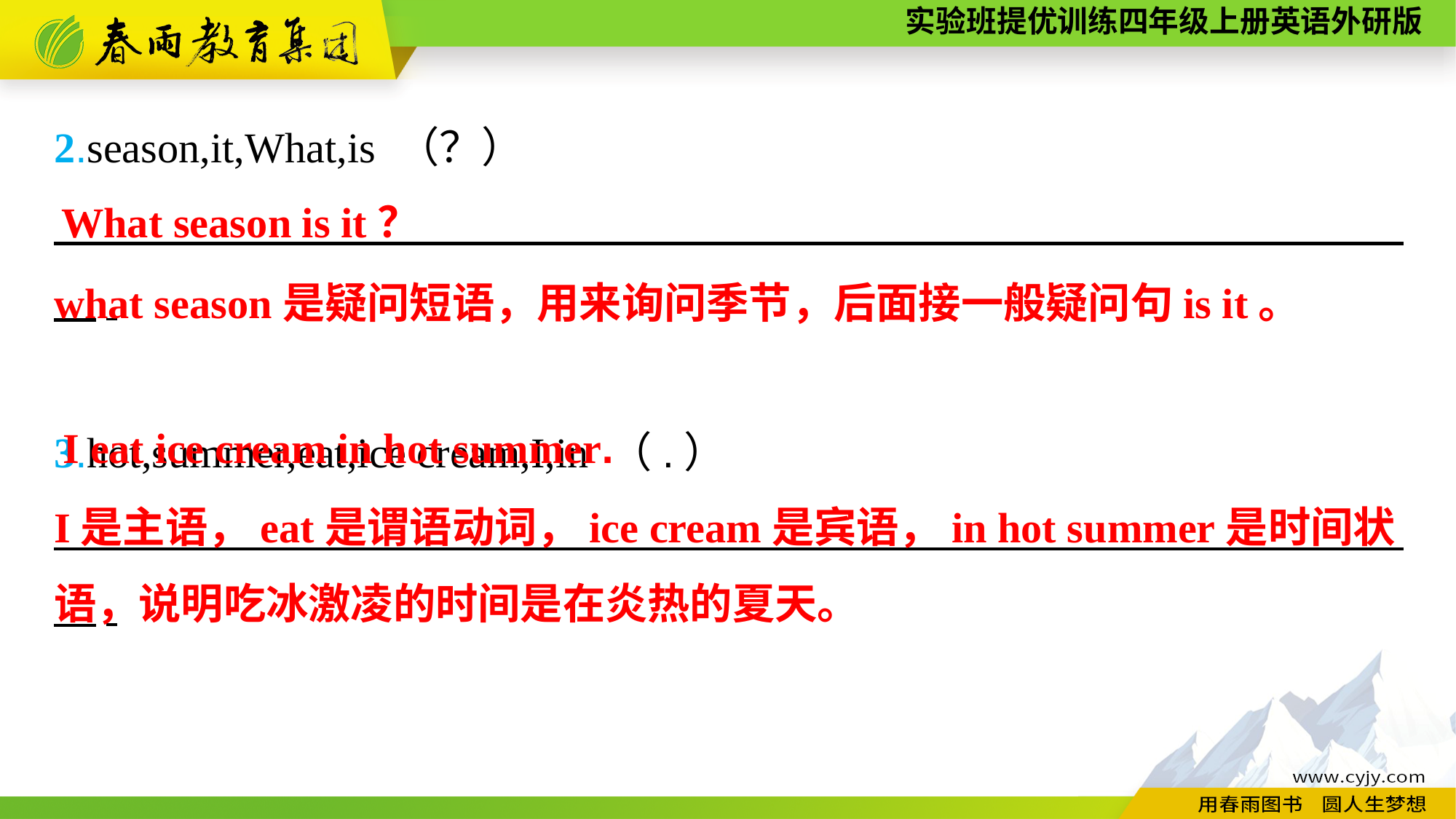

2.season,it,What,is （？）
　　　　　　　　　　　　　　　　　　　　　　　　　　　　　　  　.

3.hot,summer,eat,ice cream,I,in （.）
　　　　　　　　　　　　　　　　　　　　　　　　　　　　　　  　.
What season is it？
what season是疑问短语，用来询问季节，后面接一般疑问句is it。
I eat ice cream in hot summer.
I是主语，eat是谓语动词，ice cream是宾语，in hot summer是时间状
语，说明吃冰激凌的时间是在炎热的夏天。